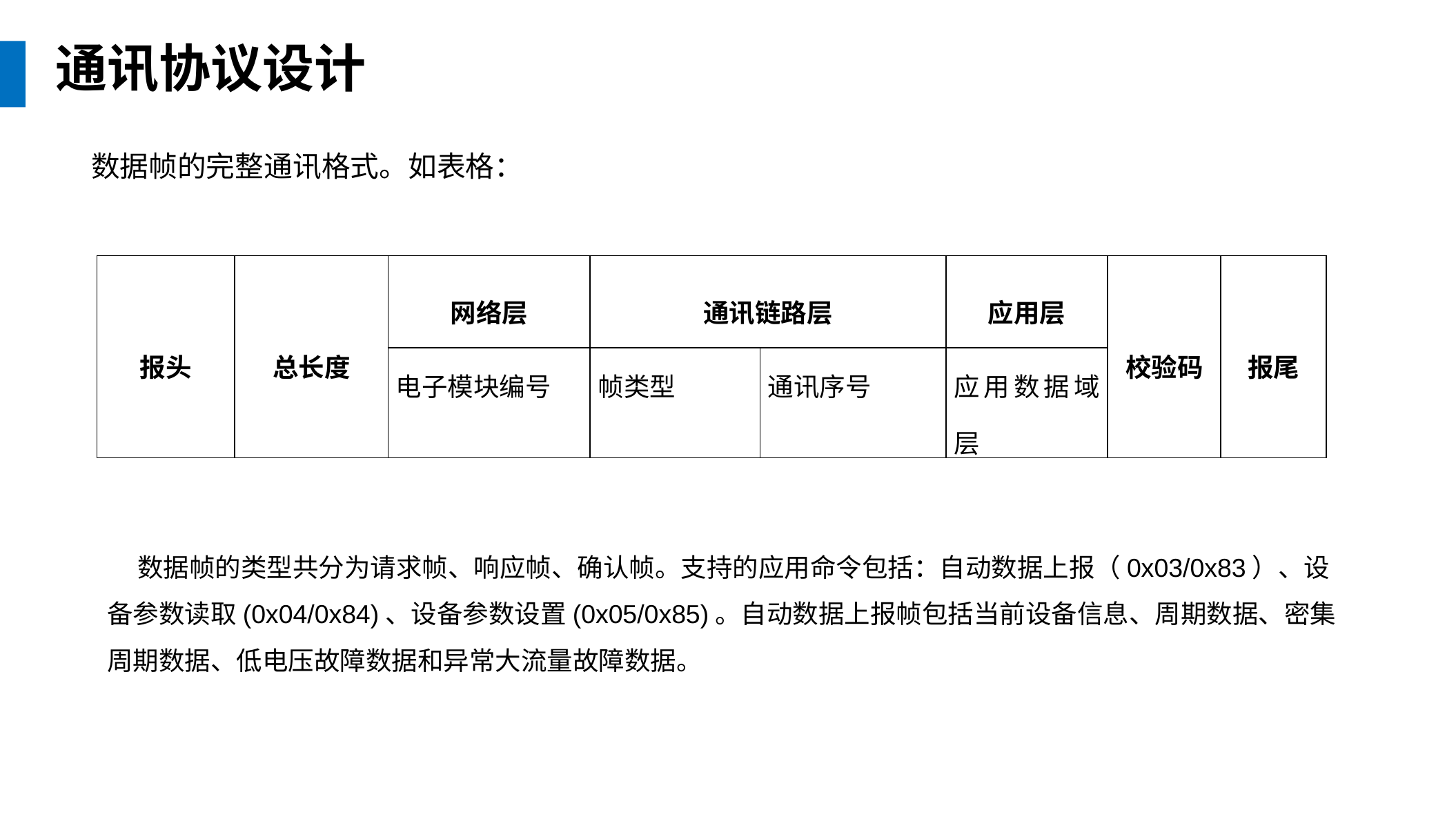

通讯协议设计

数据帧的完整通讯格式。如表格：
| 报头 | 总长度 | 网络层 | 通讯链路层 |  | 应用层 | 校验码 | 报尾 |
| --- | --- | --- | --- | --- | --- | --- | --- |
|  |  | 电子模块编号 | 帧类型 | 通讯序号 | 应用数据域层 |  |  |
数据帧的类型共分为请求帧、响应帧、确认帧。支持的应用命令包括：自动数据上报（0x03/0x83）、设备参数读取(0x04/0x84)、设备参数设置(0x05/0x85)。自动数据上报帧包括当前设备信息、周期数据、密集周期数据、低电压故障数据和异常大流量故障数据。